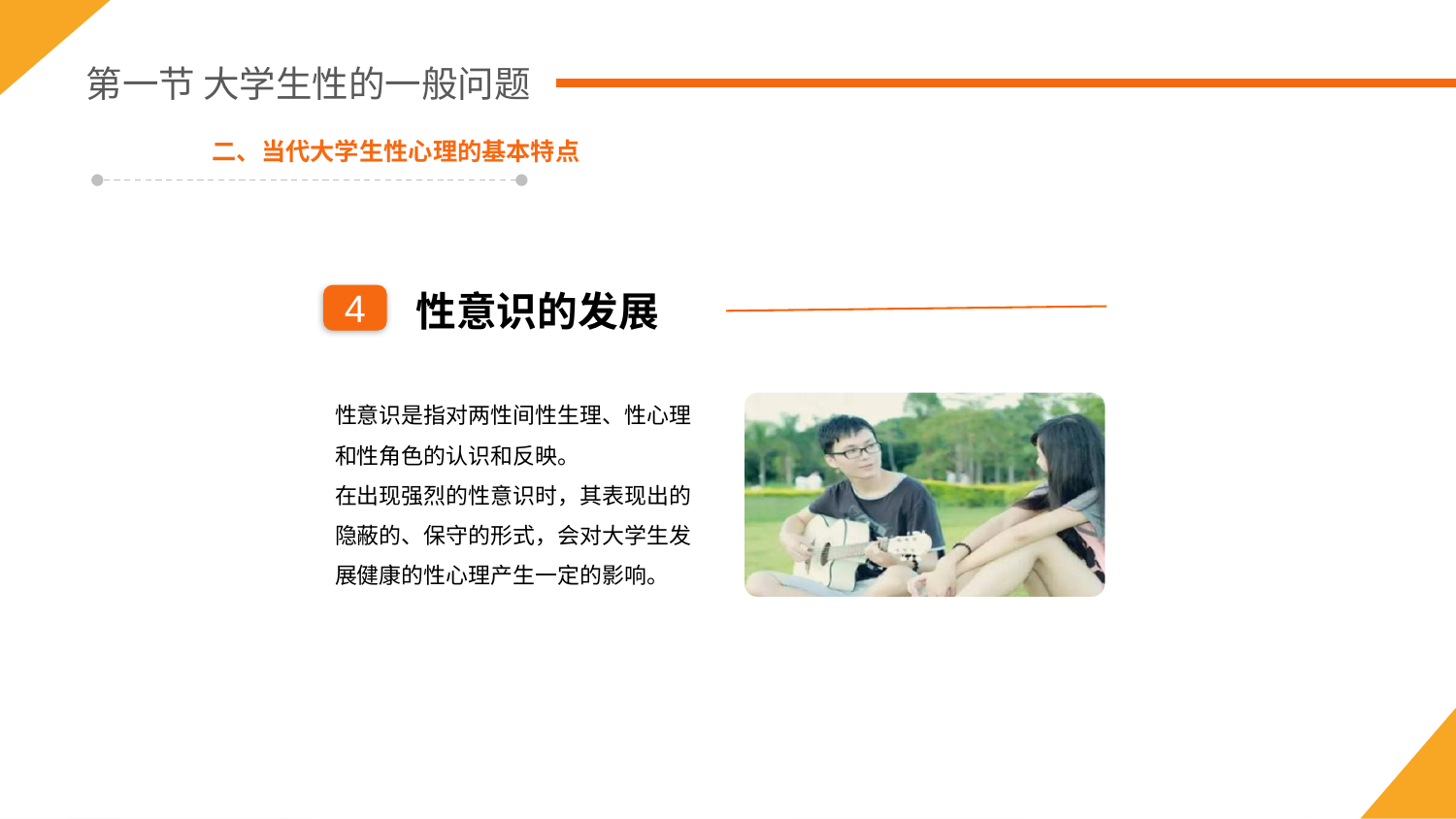

第一节 大学生性的一般问题
二、当代大学生性心理的基本特点
性意识的发展
4
性意识是指对两性间性生理、性心理和性角色的认识和反映。
在出现强烈的性意识时，其表现出的隐蔽的、保守的形式，会对大学生发展健康的性心理产生一定的影响。